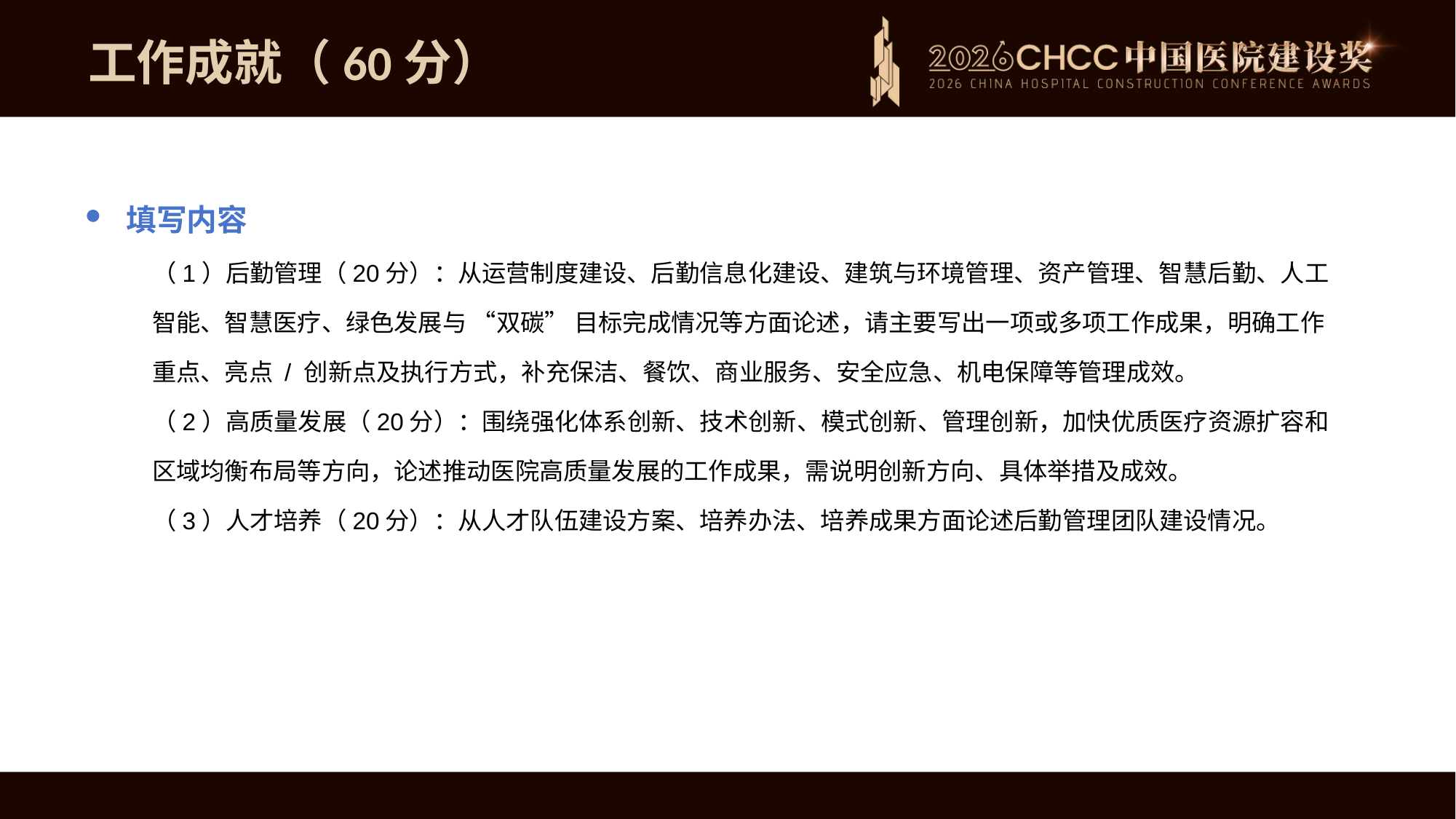

工作成就（60分）
填写内容
（1）后勤管理（20分）：从运营制度建设、后勤信息化建设、建筑与环境管理、资产管理、智慧后勤、人工智能、智慧医疗、绿色发展与 “双碳” 目标完成情况等方面论述，请主要写出一项或多项工作成果，明确工作重点、亮点 / 创新点及执行方式，补充保洁、餐饮、商业服务、安全应急、机电保障等管理成效。
（2）高质量发展（20分）：围绕强化体系创新、技术创新、模式创新、管理创新，加快优质医疗资源扩容和区域均衡布局等方向，论述推动医院高质量发展的工作成果，需说明创新方向、具体举措及成效。
（3）人才培养（20分）：从人才队伍建设方案、培养办法、培养成果方面论述后勤管理团队建设情况。